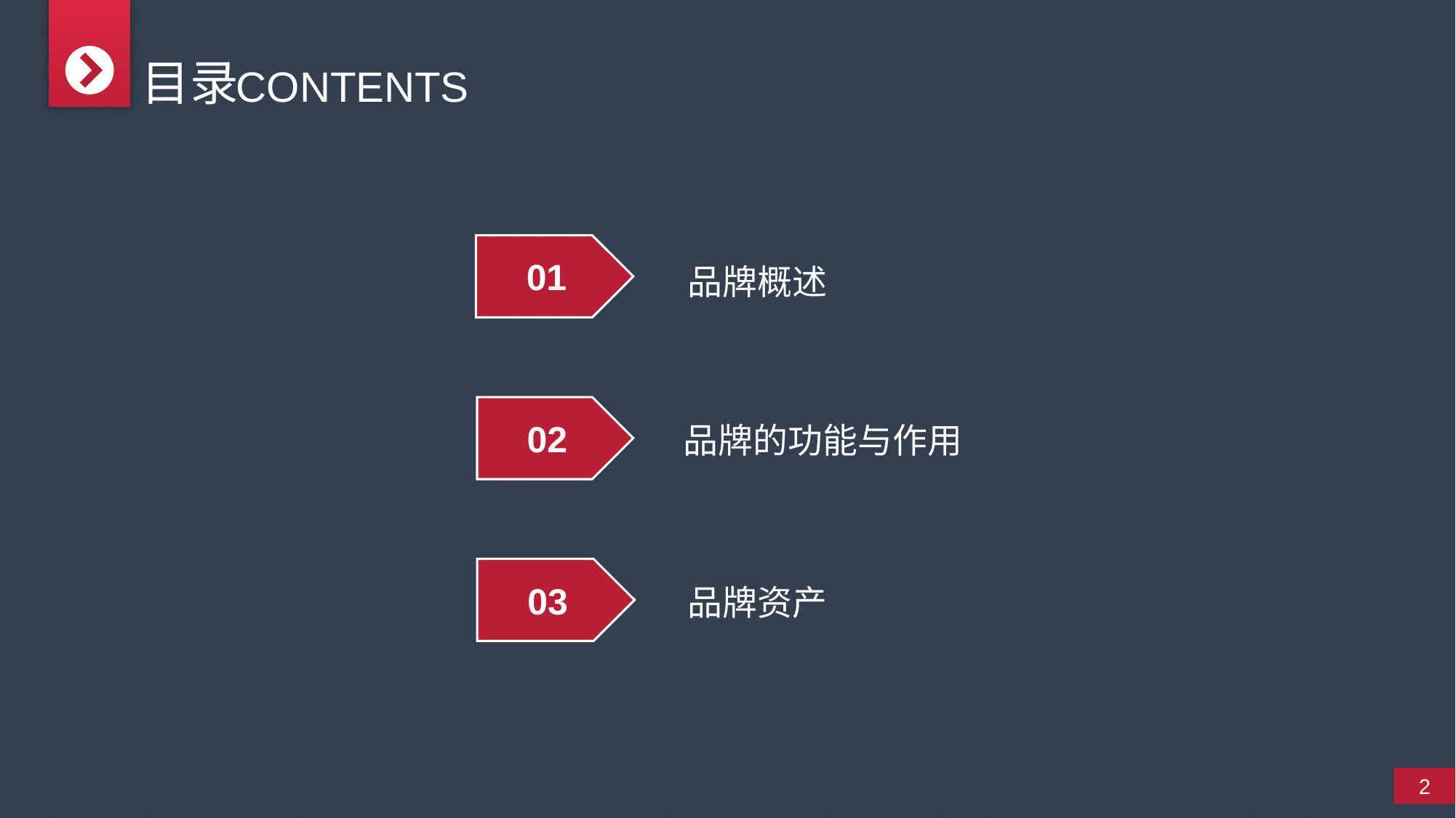

目录

CONTENTS
01
品牌概述
02
品牌的功能与作用
品牌资产
03